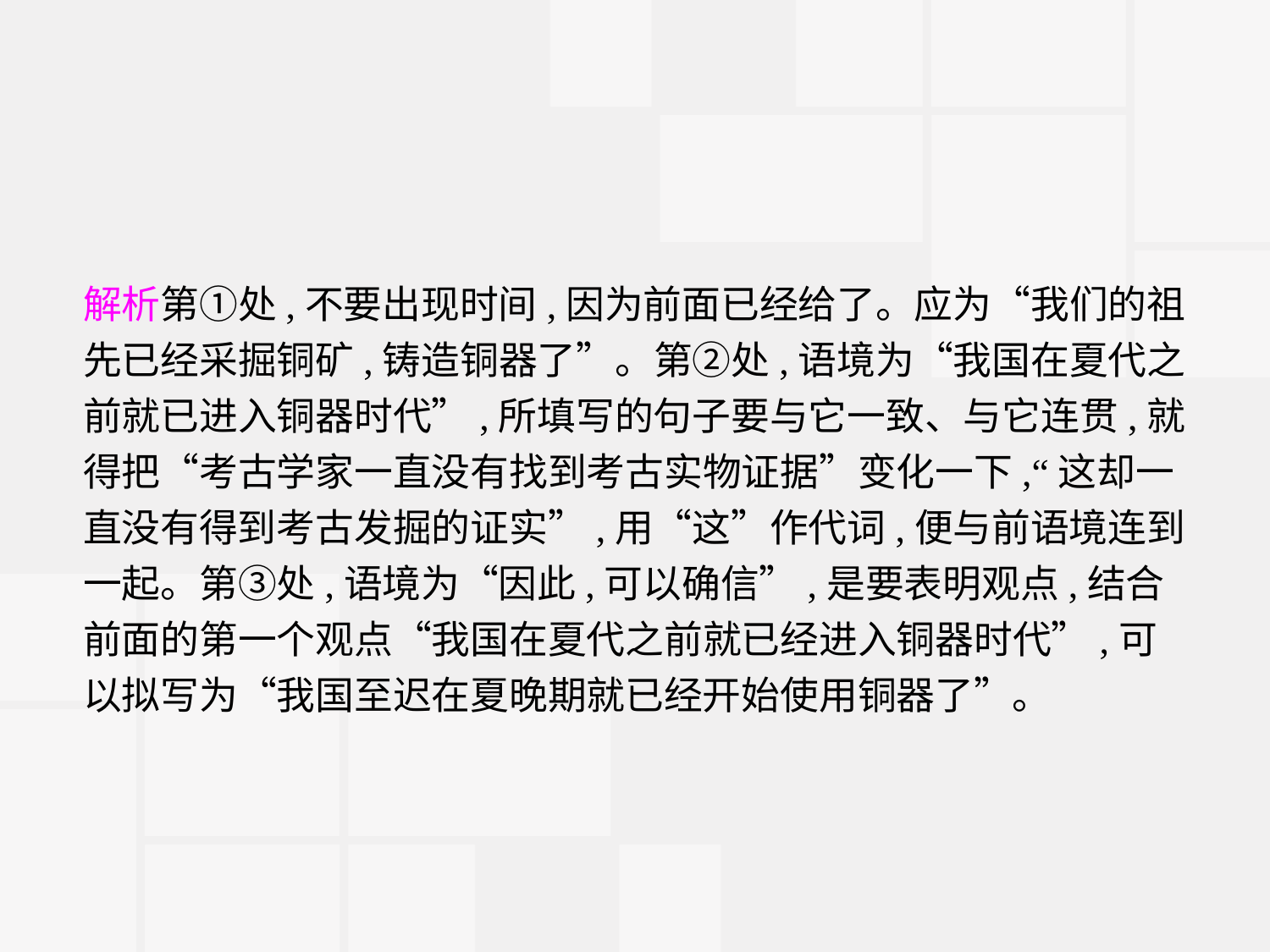

解析第①处,不要出现时间,因为前面已经给了。应为“我们的祖先已经采掘铜矿,铸造铜器了”。第②处,语境为“我国在夏代之前就已进入铜器时代”,所填写的句子要与它一致、与它连贯,就得把“考古学家一直没有找到考古实物证据”变化一下,“这却一直没有得到考古发掘的证实”,用“这”作代词,便与前语境连到一起。第③处,语境为“因此,可以确信”,是要表明观点,结合前面的第一个观点“我国在夏代之前就已经进入铜器时代”,可以拟写为“我国至迟在夏晚期就已经开始使用铜器了”。